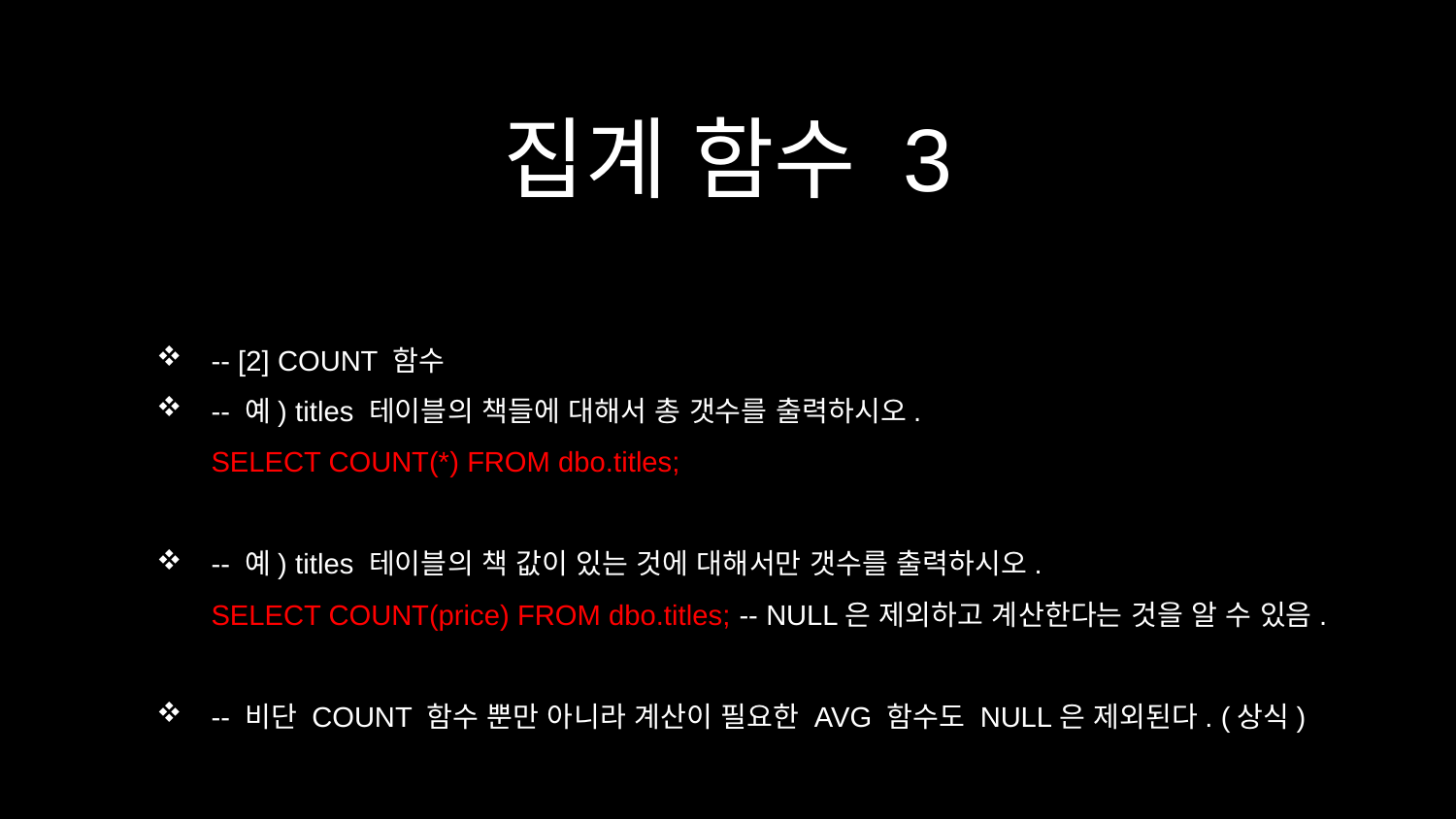

# 집계 함수 3
-- [2] COUNT 함수
-- 예) titles 테이블의 책들에 대해서 총 갯수를 출력하시오.
SELECT COUNT(*) FROM dbo.titles;

-- 예) titles 테이블의 책 값이 있는 것에 대해서만 갯수를 출력하시오.
SELECT COUNT(price) FROM dbo.titles; -- NULL은 제외하고 계산한다는 것을 알 수 있음.

-- 비단 COUNT 함수 뿐만 아니라 계산이 필요한 AVG 함수도 NULL은 제외된다. (상식)